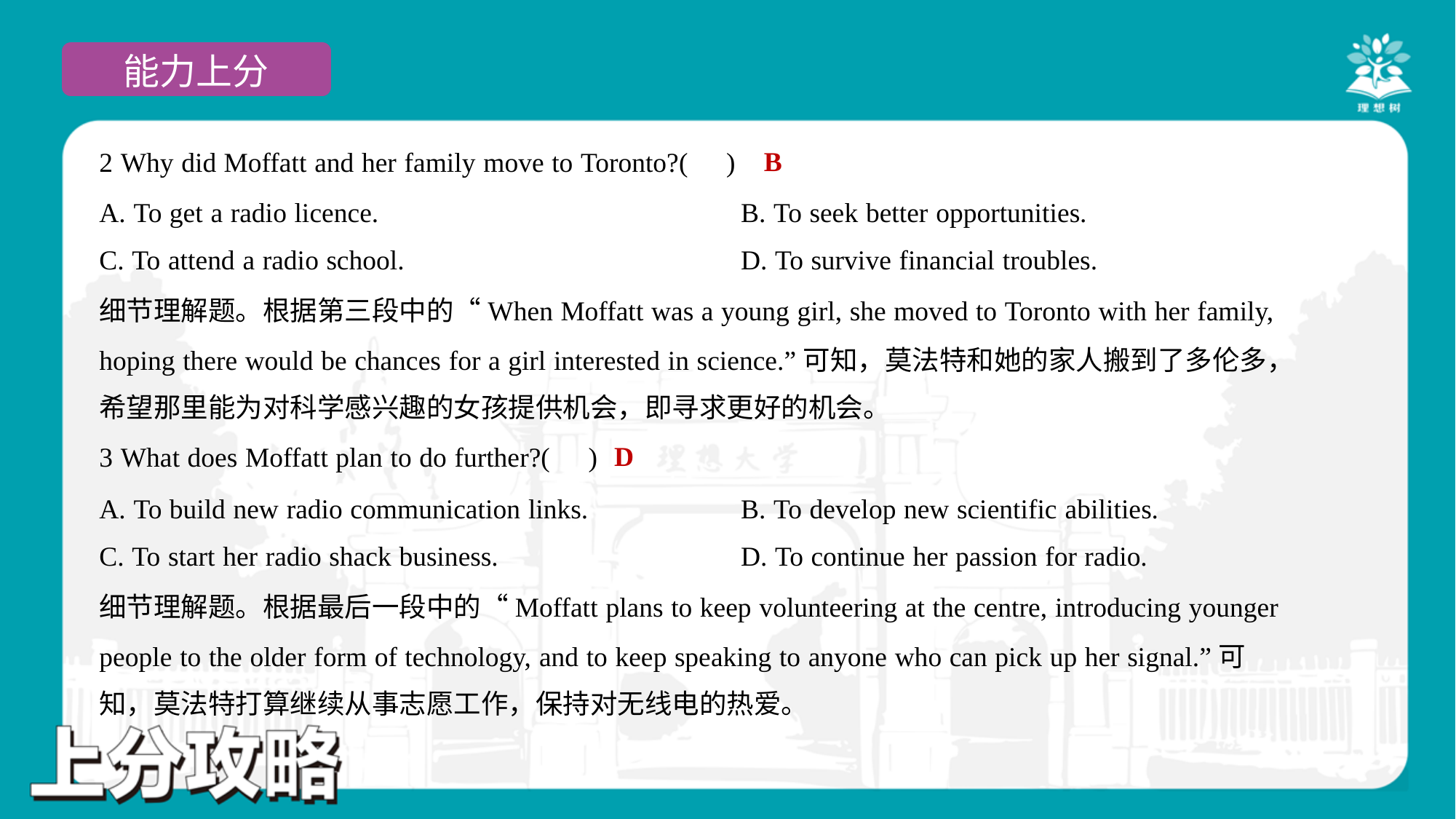

B
2 Why did Moffatt and her family move to Toronto?(     )
A. To get a radio licence.	B. To seek better opportunities.
C. To attend a radio school.	D. To survive financial troubles.
细节理解题。根据第三段中的“When Moffatt was a young girl, she moved to Toronto with her family,
hoping there would be chances for a girl interested in science.”可知，莫法特和她的家人搬到了多伦多，
希望那里能为对科学感兴趣的女孩提供机会，即寻求更好的机会。
D
3 What does Moffatt plan to do further?(     )
A. To build new radio communication links.	B. To develop new scientific abilities.
C. To start her radio shack business.	D. To continue her passion for radio.
细节理解题。根据最后一段中的“Moffatt plans to keep volunteering at the centre, introducing younger
people to the older form of technology, and to keep speaking to anyone who can pick up her signal.”可
知，莫法特打算继续从事志愿工作，保持对无线电的热爱。